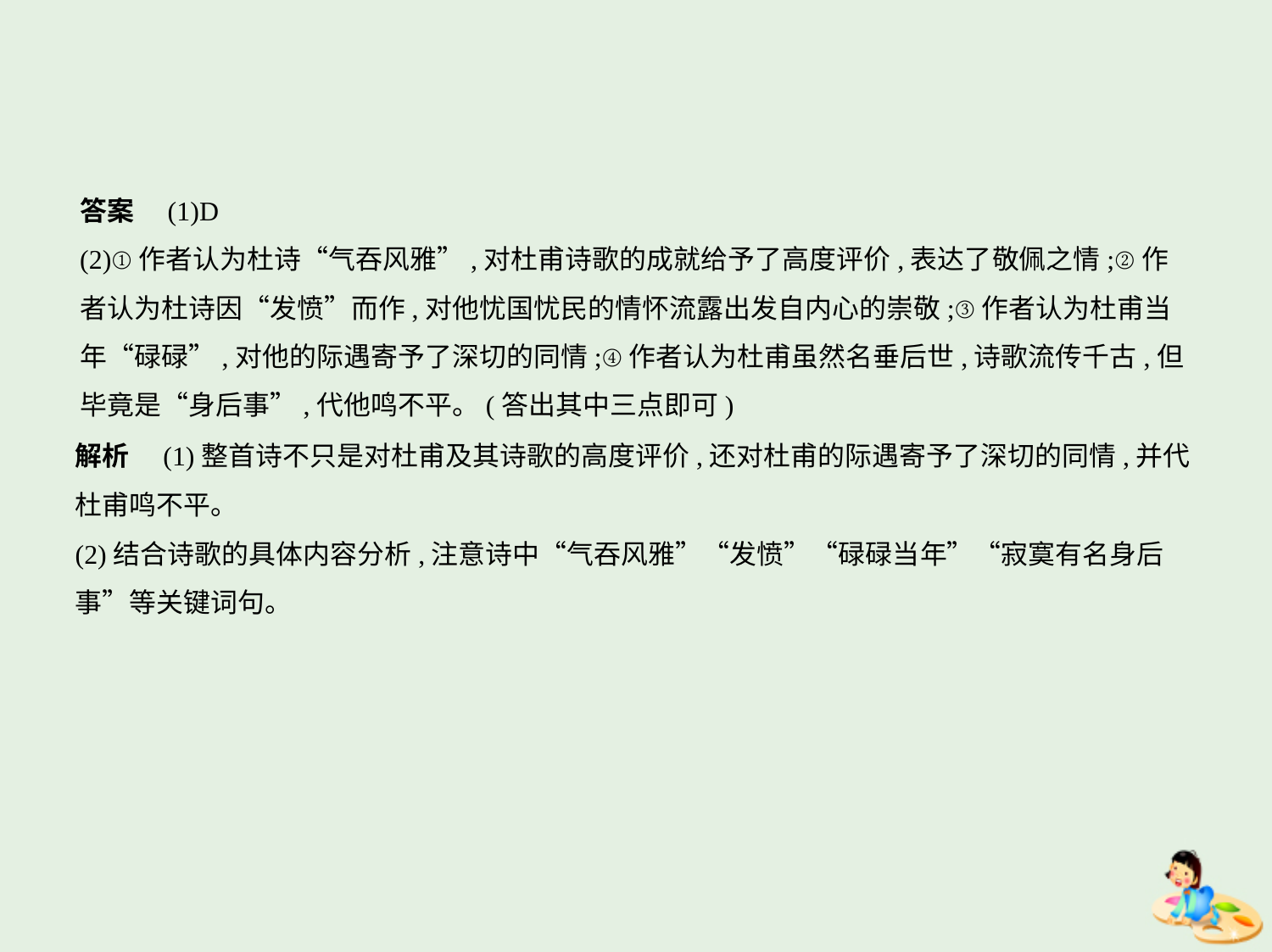

答案　(1)D
(2)①作者认为杜诗“气吞风雅”,对杜甫诗歌的成就给予了高度评价,表达了敬佩之情;②作
者认为杜诗因“发愤”而作,对他忧国忧民的情怀流露出发自内心的崇敬;③作者认为杜甫当
年“碌碌”,对他的际遇寄予了深切的同情;④作者认为杜甫虽然名垂后世,诗歌流传千古,但
毕竟是“身后事”,代他鸣不平。(答出其中三点即可)
解析　(1)整首诗不只是对杜甫及其诗歌的高度评价,还对杜甫的际遇寄予了深切的同情,并代
杜甫鸣不平。
(2)结合诗歌的具体内容分析,注意诗中“气吞风雅”“发愤”“碌碌当年”“寂寞有名身后
事”等关键词句。